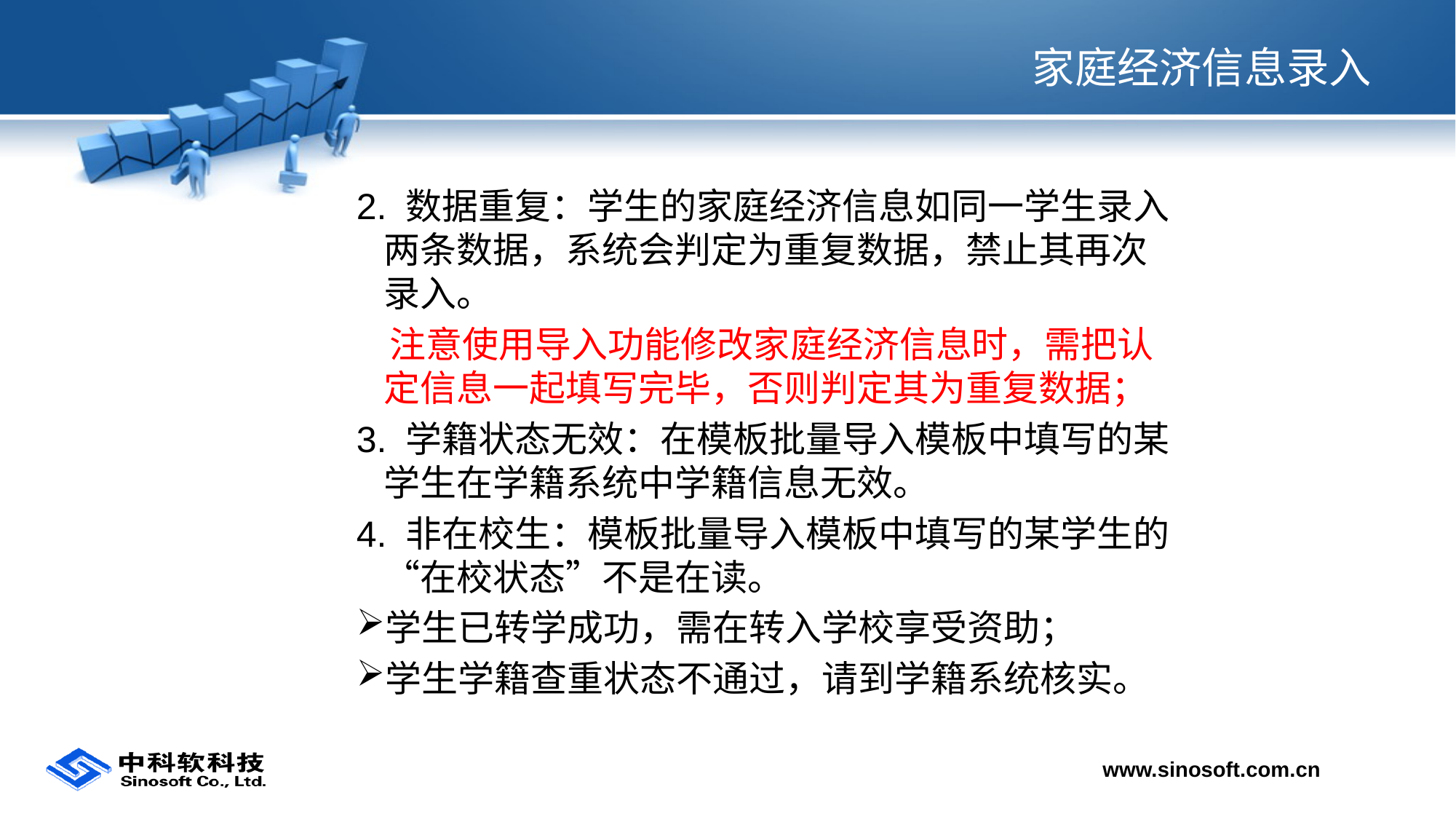

# 家庭经济信息录入
2. 数据重复：学生的家庭经济信息如同一学生录入两条数据，系统会判定为重复数据，禁止其再次录入。
   注意使用导入功能修改家庭经济信息时，需把认定信息一起填写完毕，否则判定其为重复数据；
3. 学籍状态无效：在模板批量导入模板中填写的某学生在学籍系统中学籍信息无效。
4. 非在校生：模板批量导入模板中填写的某学生的“在校状态”不是在读。
学生已转学成功，需在转入学校享受资助；
学生学籍查重状态不通过，请到学籍系统核实。